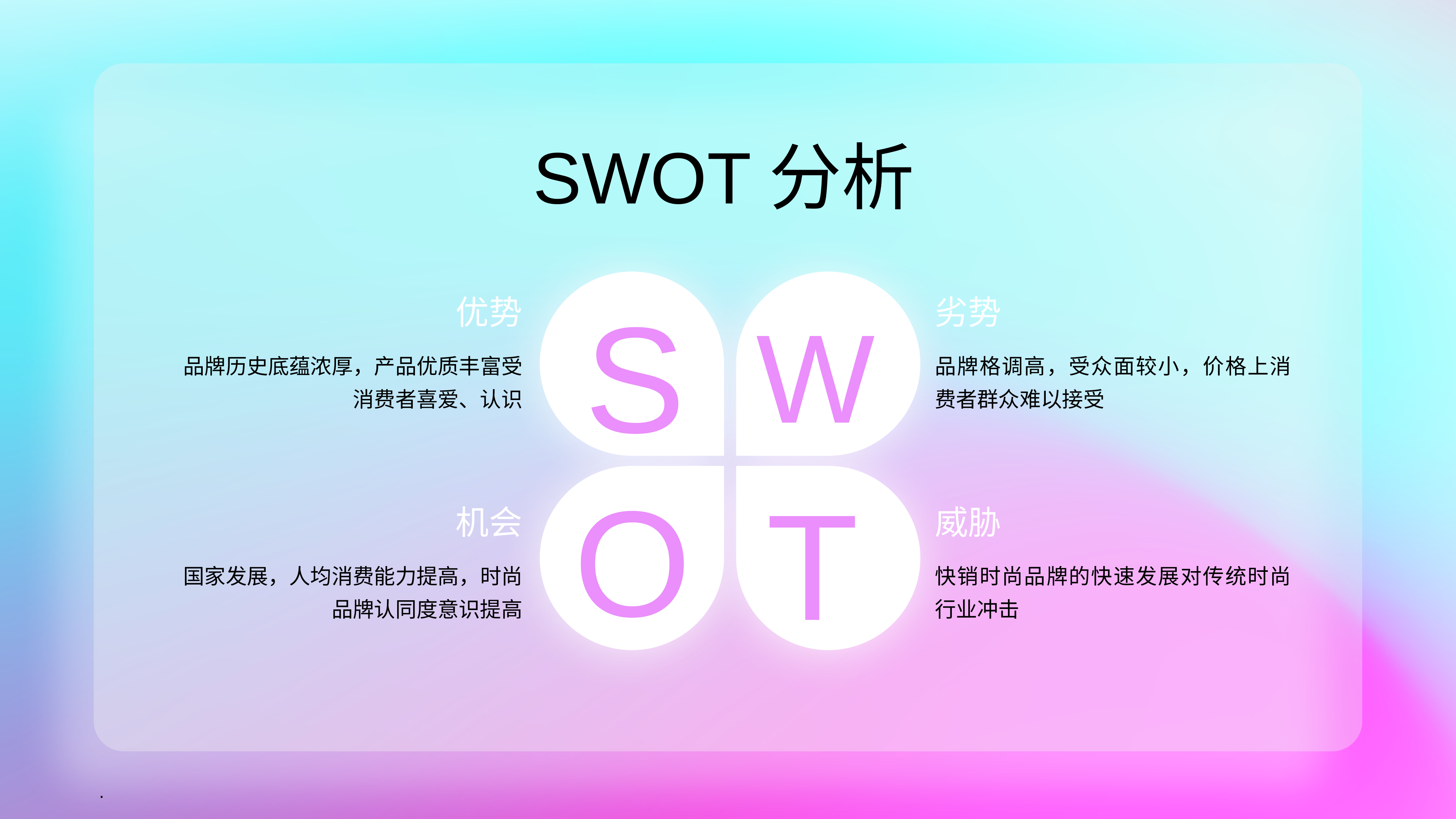

SWOT分析

S
优势
品牌历史底蕴浓厚，产品优质丰富受消费者喜爱、认识
劣势
品牌格调高，受众面较小，价格上消费者群众难以接受
W
O
T
机会
国家发展，人均消费能力提高，时尚品牌认同度意识提高
威胁
快销时尚品牌的快速发展对传统时尚行业冲击

.